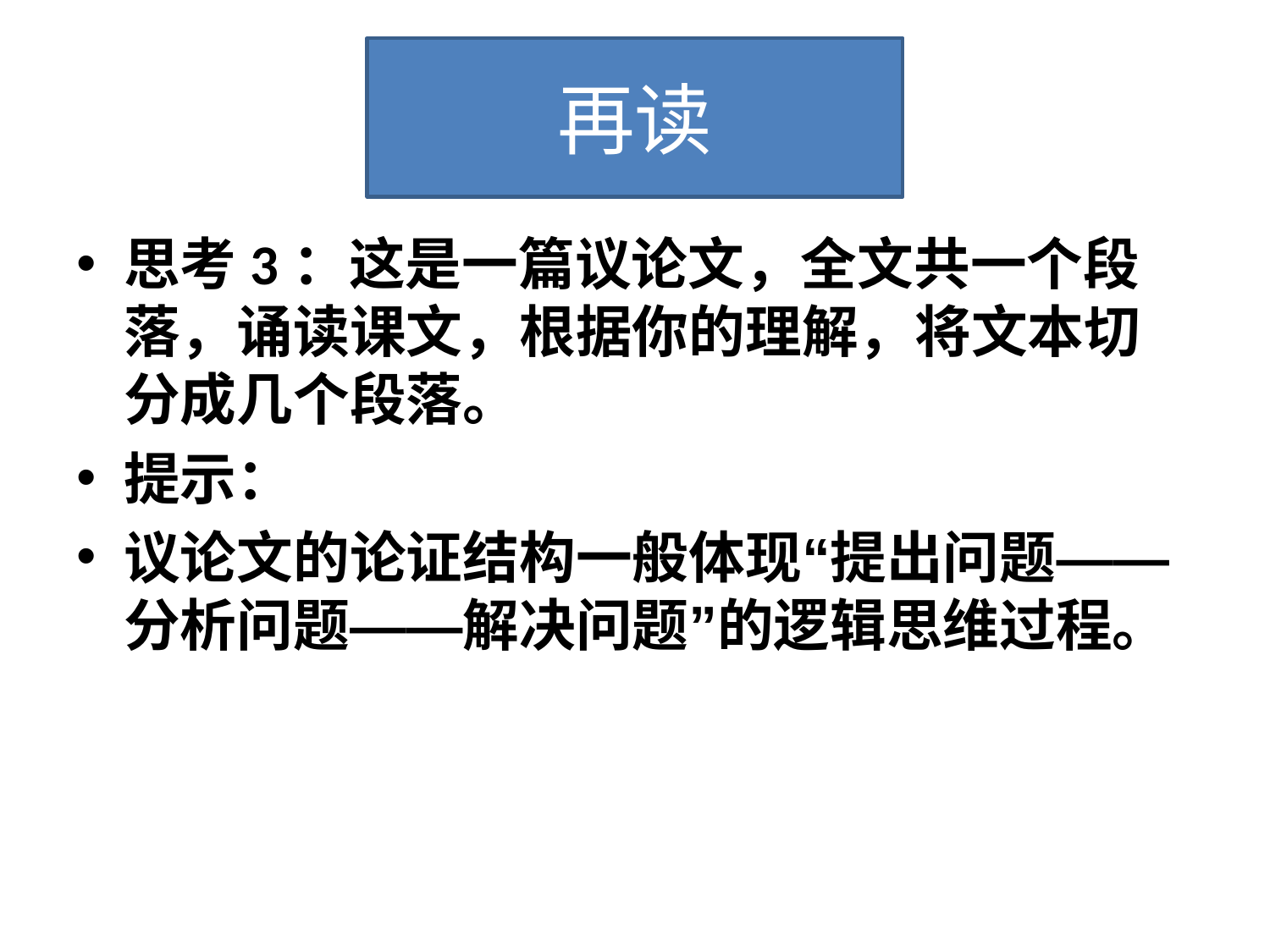

# 再读
思考3：这是一篇议论文，全文共一个段落，诵读课文，根据你的理解，将文本切分成几个段落。
提示：
议论文的论证结构一般体现“提出问题——分析问题——解决问题”的逻辑思维过程。